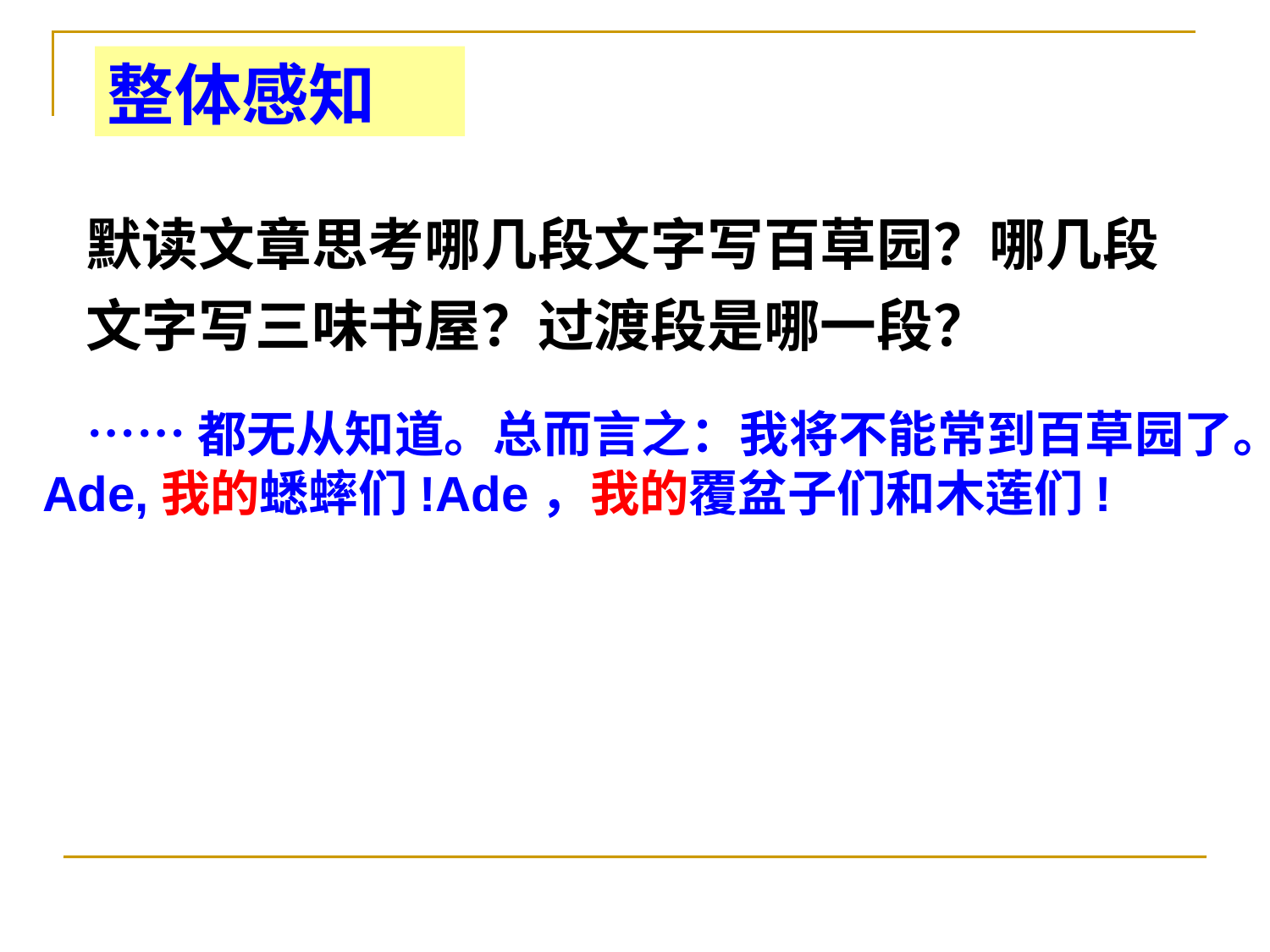

整体感知
默读文章思考哪几段文字写百草园？哪几段文字写三味书屋？过渡段是哪一段？
    ……都无从知道。总而言之：我将不能常到百草园了。
Ade,我的蟋蟀们!Ade，我的覆盆子们和木莲们!